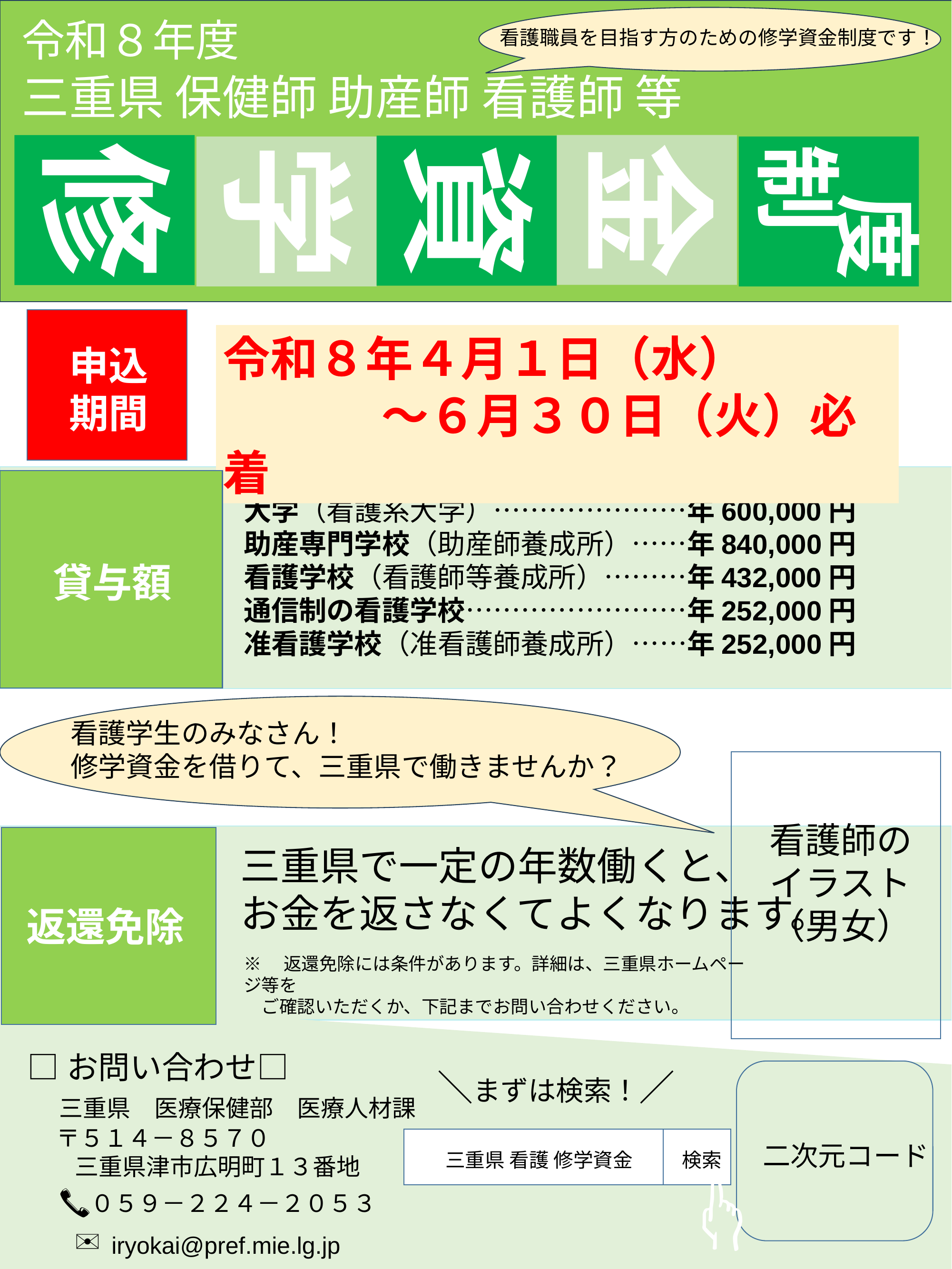

令和８年度
看護職員を目指す方のための修学資金制度です！
三重県 保健師 助産師 看護師 等
金
修
資
学

制
度

令和８年４月１日（水）
　　　　～６月３０日（火）必着
申込
期間

大学（看護系大学）…………………年600,000円
助産専門学校（助産師養成所）……年840,000円
看護学校（看護師等養成所）………年432,000円
通信制の看護学校……………………年252,000円
准看護学校（准看護師養成所）……年252,000円
貸与額

看護学生のみなさん！
修学資金を借りて、三重県で働きませんか？

看護師の
イラスト
（男女）

三重県で一定の年数働くと、
お金を返さなくてよくなります。
返還免除
※　返還免除には条件があります。詳細は、三重県ホームページ等を
　ご確認いただくか、下記までお問い合わせください。

□お問い合わせ□
　三重県　医療保健部　医療人材課
　 〒５１４－８５７０
　　三重県津市広明町１３番地
　📞０５９－２２４－２０５３
　　✉ iryokai@pref.mie.lg.jp

二次元コード
＼まずは検索！／

三重県 看護 修学資金
検索
👇